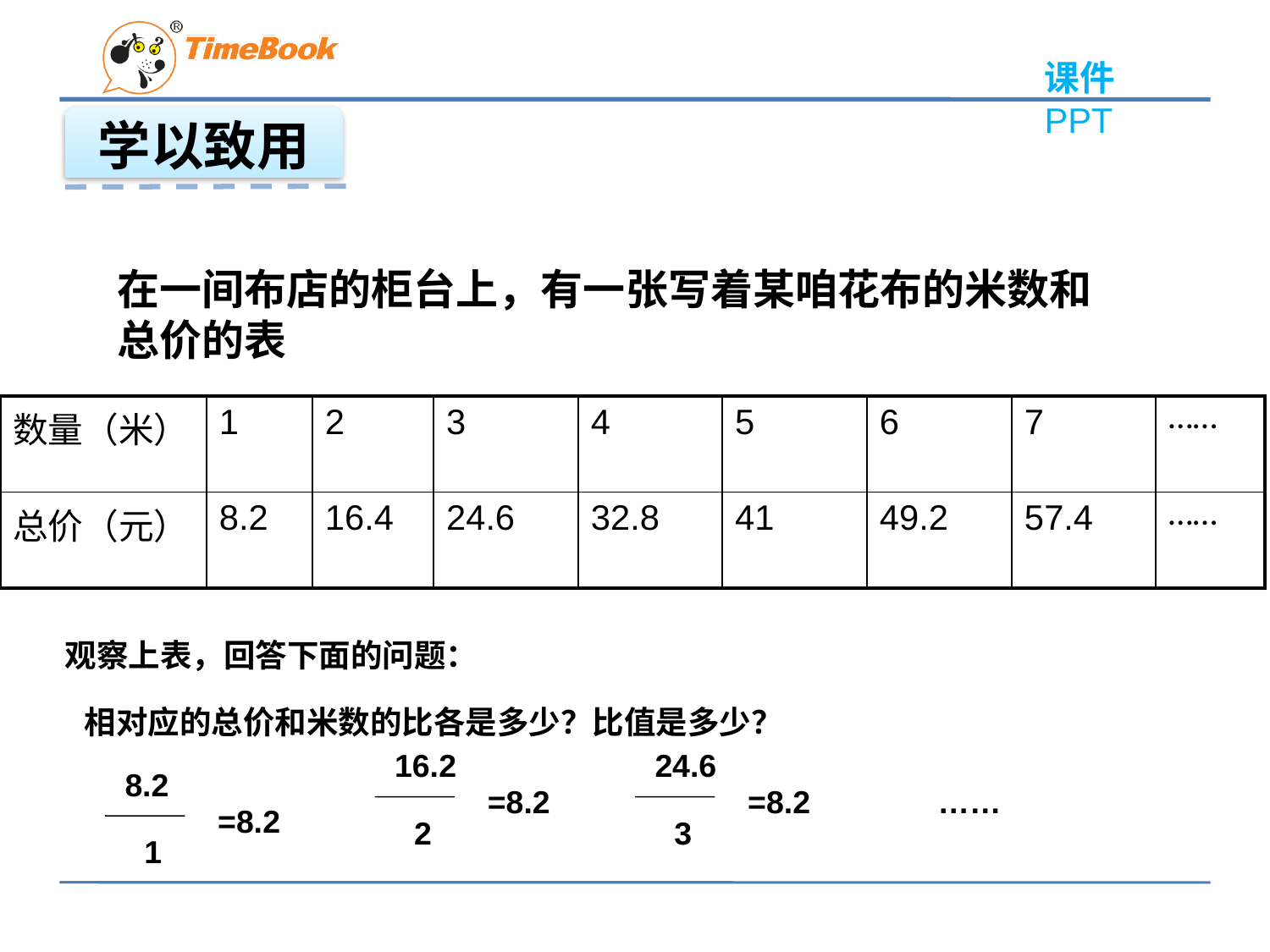

学以致用
在一间布店的柜台上，有一张写着某咱花布的米数和总价的表
| 数量（米） | 1 | 2 | 3 | 4 | 5 | 6 | 7 | …… |
| --- | --- | --- | --- | --- | --- | --- | --- | --- |
| 总价（元） | 8.2 | 16.4 | 24.6 | 32.8 | 41 | 49.2 | 57.4 | …… |
观察上表，回答下面的问题：
相对应的总价和米数的比各是多少？比值是多少？
16.2
24.6
8.2
=8.2
=8.2
……
=8.2

2
3

1